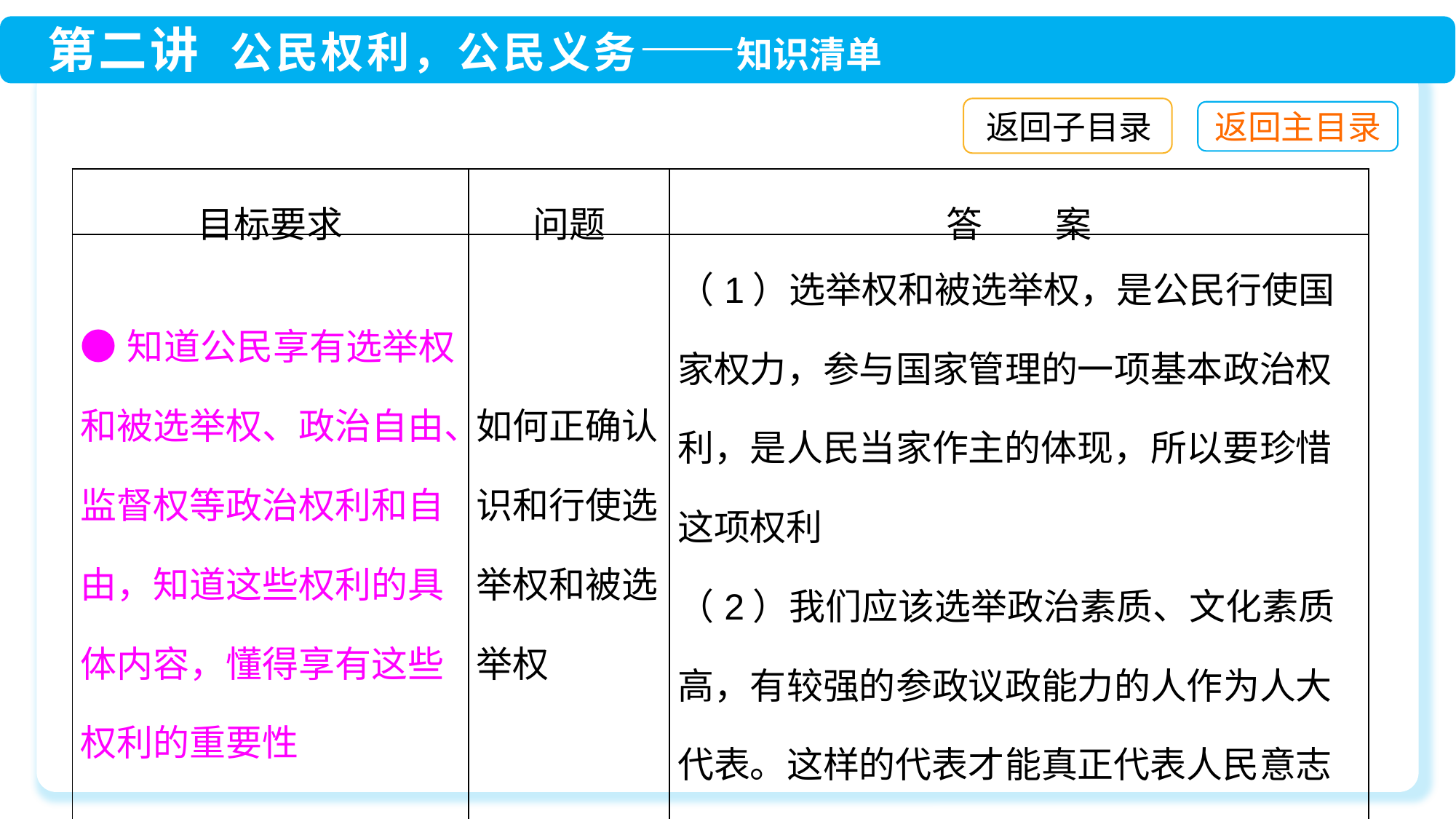

返回子目录
| 目标要求 | 问题 | 答　　案 |
| --- | --- | --- |
| ●知道公民享有选举权和被选举权、政治自由、监督权等政治权利和自由，知道这些权利的具体内容，懂得享有这些权利的重要性 | 如何正确认识和行使选举权和被选举权 | （1）选举权和被选举权，是公民行使国家权力，参与国家管理的一项基本政治权利，是人民当家作主的体现，所以要珍惜这项权利 （2）我们应该选举政治素质、文化素质高，有较强的参政议政能力的人作为人大代表。这样的代表才能真正代表人民意志和利益行使国家权力，并代表人民参政议政 |